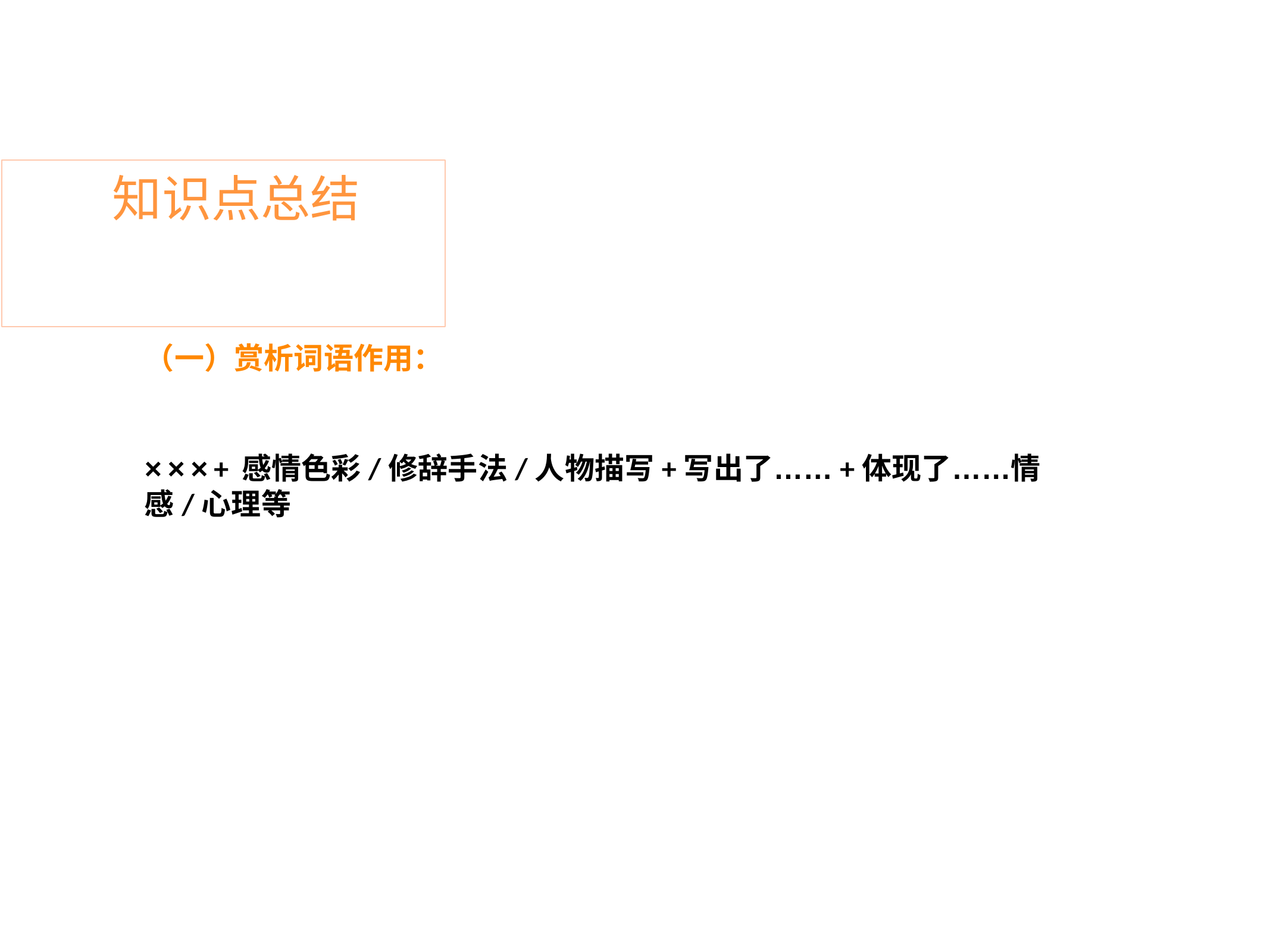

# 知识点总结
（一）赏析词语作用：

×××+感情色彩/修辞手法/人物描写+写出了……+体现了……情感/心理等